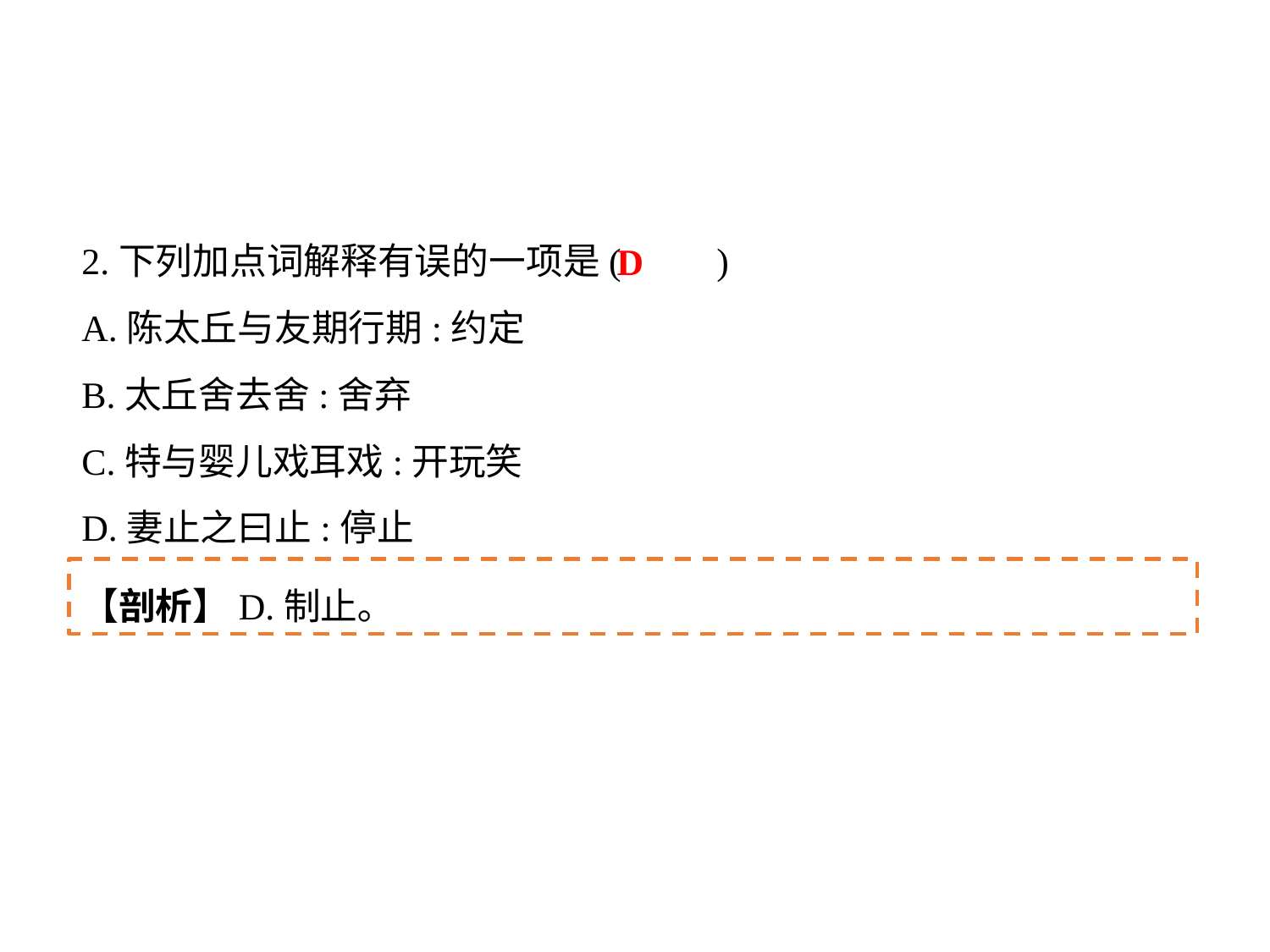

2.下列加点词解释有误的一项是(	)
A.陈太丘与友期行期:约定
B.太丘舍去舍:舍弃
C.特与婴儿戏耳戏:开玩笑
D.妻止之曰止:停止
D
【剖析】D.制止｡